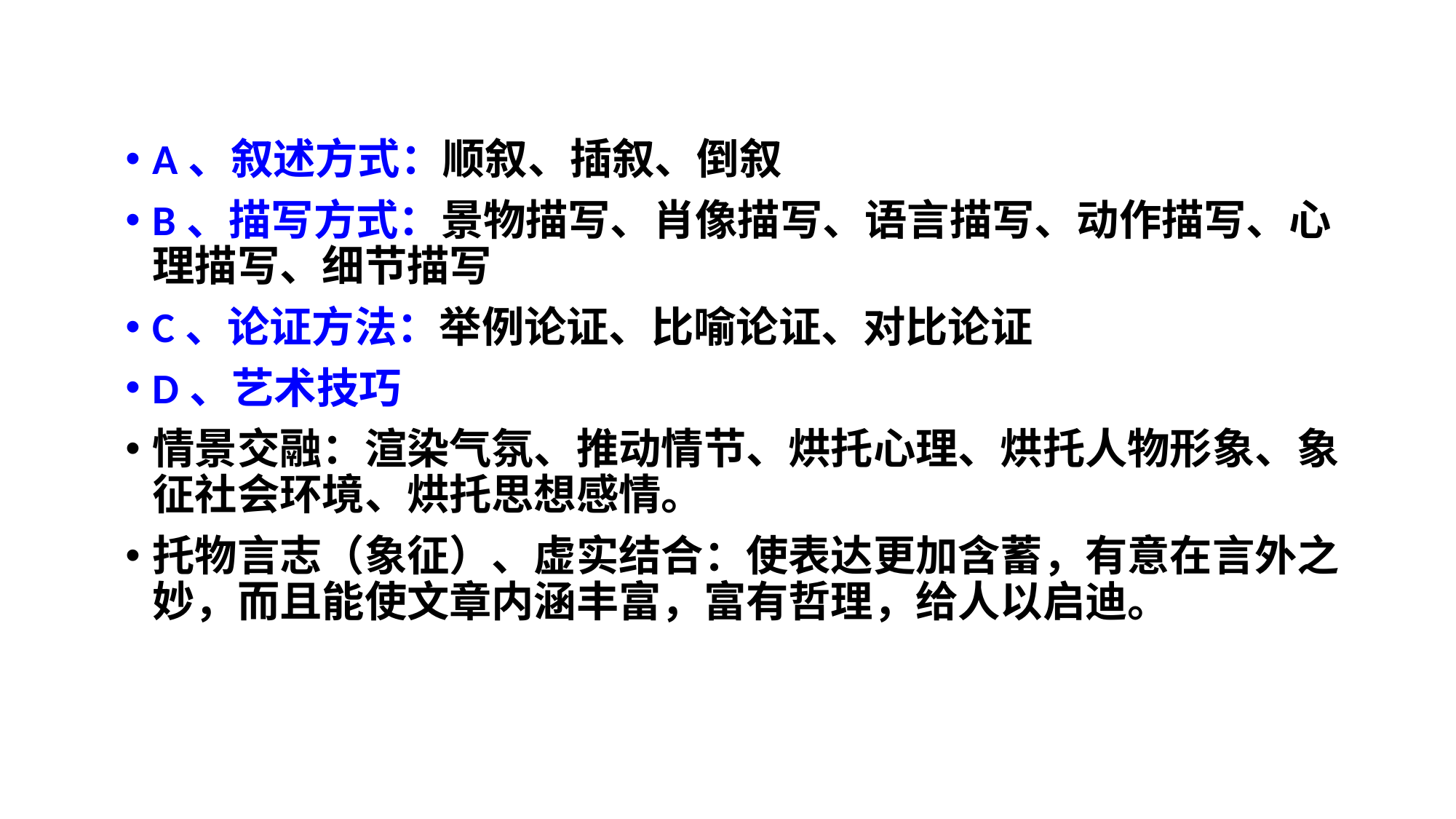

A、叙述方式：顺叙、插叙、倒叙
B、描写方式：景物描写、肖像描写、语言描写、动作描写、心理描写、细节描写
C、论证方法：举例论证、比喻论证、对比论证
D、艺术技巧
情景交融：渲染气氛、推动情节、烘托心理、烘托人物形象、象征社会环境、烘托思想感情。
托物言志（象征）、虚实结合：使表达更加含蓄，有意在言外之妙，而且能使文章内涵丰富，富有哲理，给人以启迪。